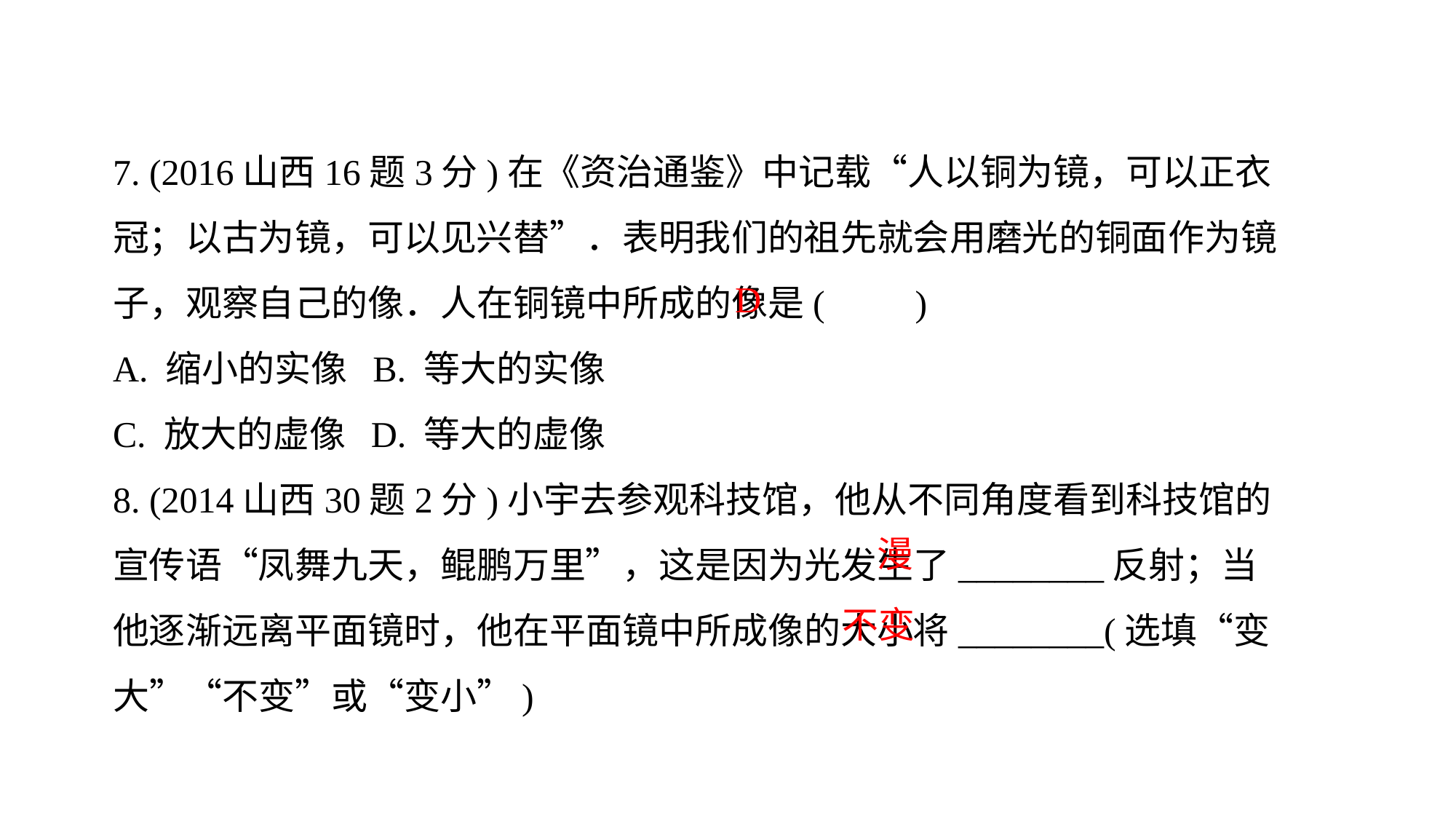

7. (2016山西16题3分)在《资治通鉴》中记载“人以铜为镜，可以正衣冠；以古为镜，可以见兴替”．表明我们的祖先就会用磨光的铜面作为镜子，观察自己的像．人在铜镜中所成的像是(　　)
A. 缩小的实像  B. 等大的实像
C. 放大的虚像  D. 等大的虚像
8. (2014山西30题2分)小宇去参观科技馆，他从不同角度看到科技馆的宣传语“凤舞九天，鲲鹏万里”，这是因为光发生了________反射；当他逐渐远离平面镜时，他在平面镜中所成像的大小将________(选填“变大”“不变”或“变小”)
D
漫
不变